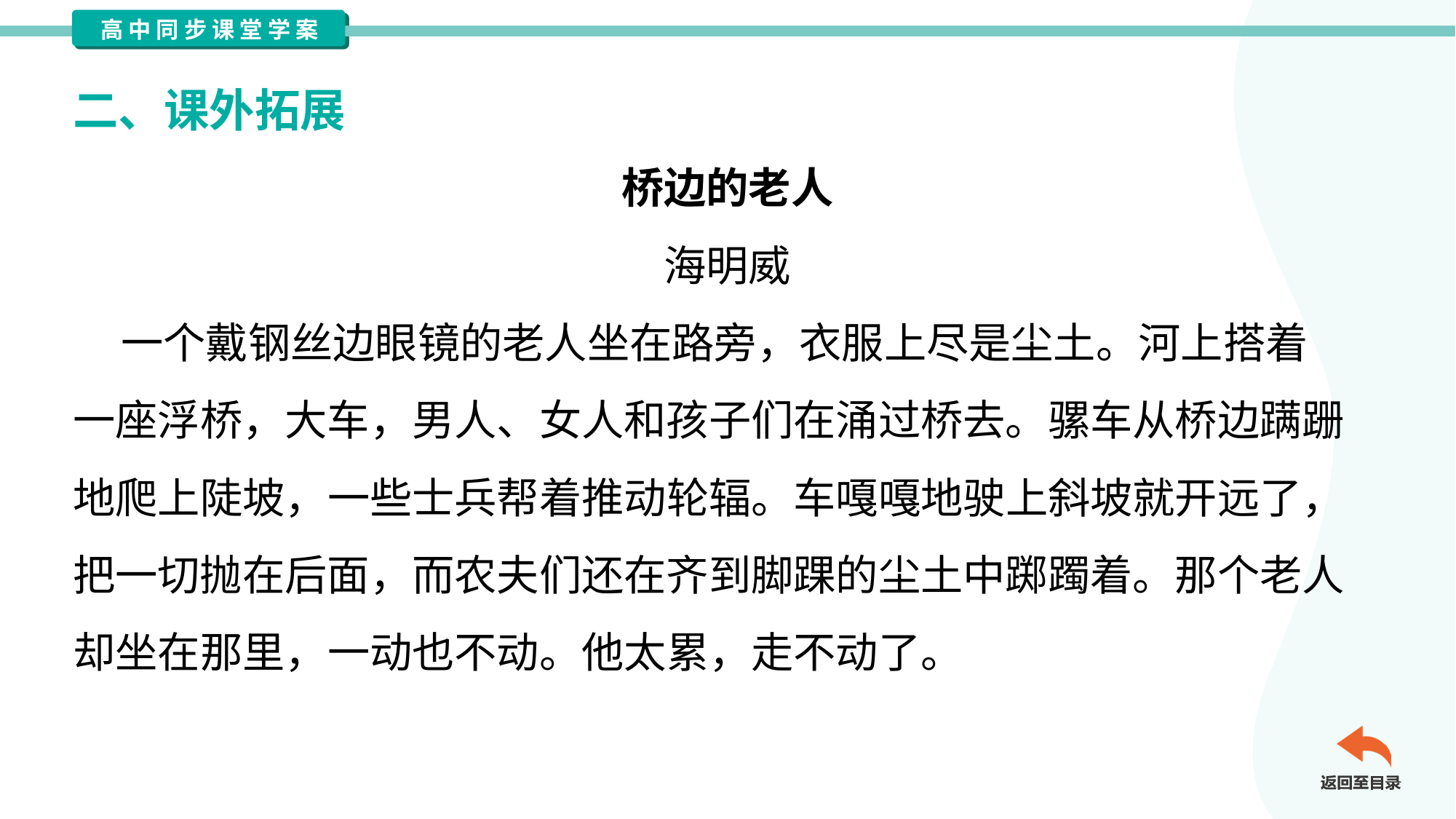

二、课外拓展
桥边的老人
海明威
    一个戴钢丝边眼镜的老人坐在路旁，衣服上尽是尘土。河上搭着
一座浮桥，大车，男人、女人和孩子们在涌过桥去。骡车从桥边蹒跚
地爬上陡坡，一些士兵帮着推动轮辐。车嘎嘎地驶上斜坡就开远了，
把一切抛在后面，而农夫们还在齐到脚踝的尘土中踯躅着。那个老人
却坐在那里，一动也不动。他太累，走不动了。